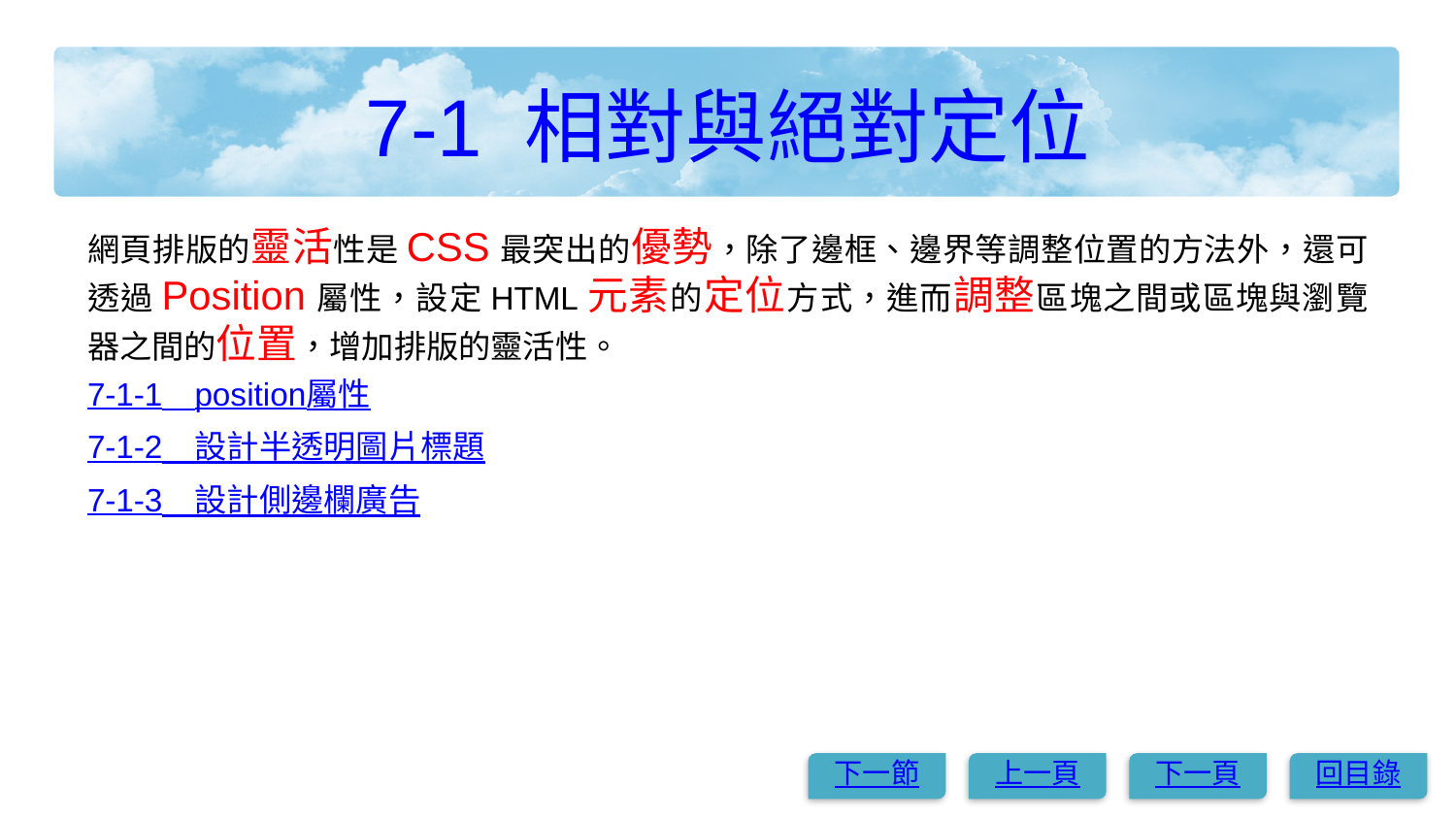

# 7-1 相對與絕對定位
網頁排版的靈活性是CSS最突出的優勢，除了邊框、邊界等調整位置的方法外，還可透過Position屬性，設定HTML元素的定位方式，進而調整區塊之間或區塊與瀏覽器之間的位置，增加排版的靈活性。
7-1-1　position屬性
7-1-2　設計半透明圖片標題
7-1-3　設計側邊欄廣告
下一節
上一頁
下一頁
回目錄